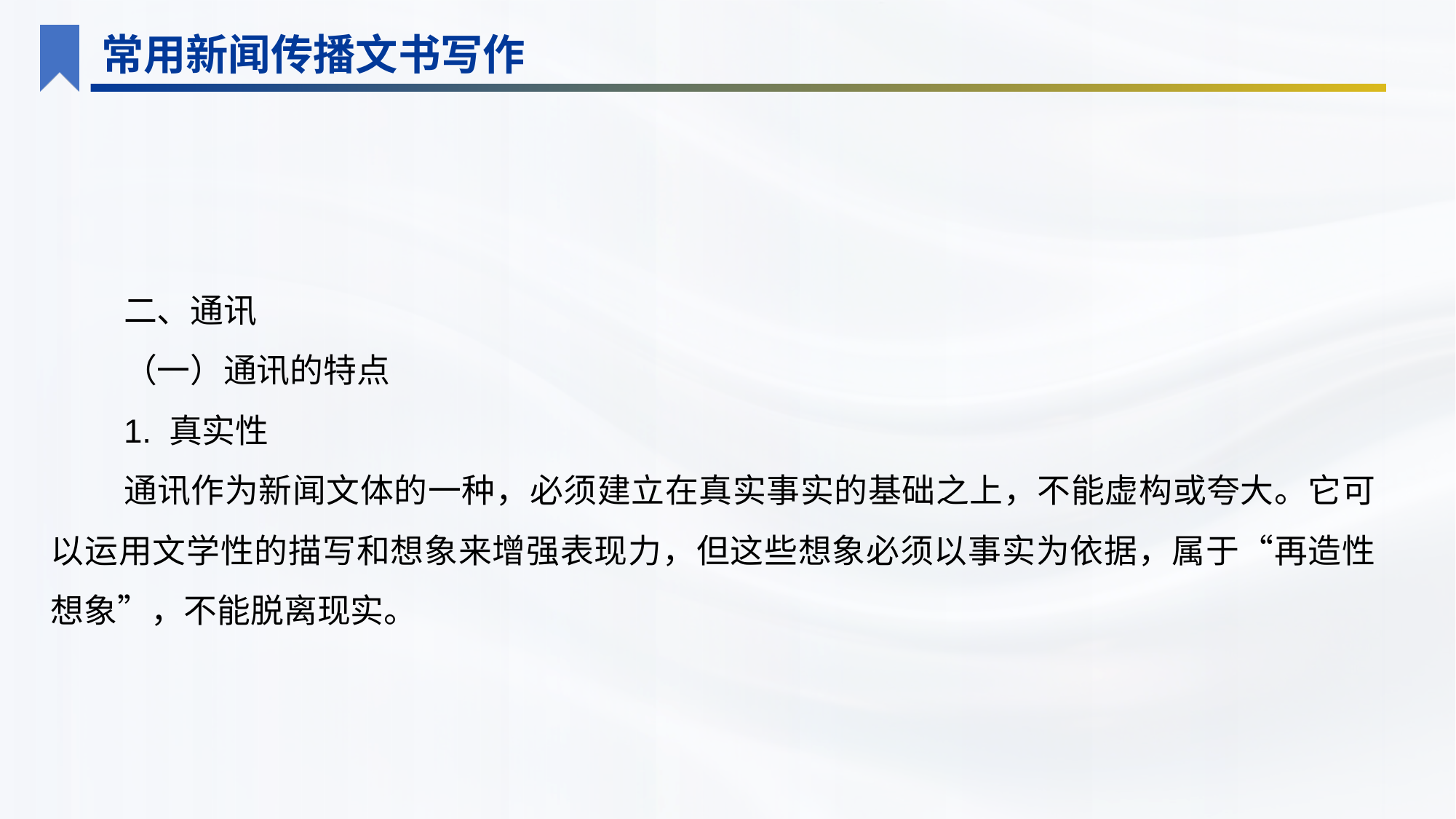

常用新闻传播文书写作
二、通讯
（一）通讯的特点
1. 真实性
通讯作为新闻文体的一种，必须建立在真实事实的基础之上，不能虚构或夸大。它可以运用文学性的描写和想象来增强表现力，但这些想象必须以事实为依据，属于“再造性想象”，不能脱离现实。